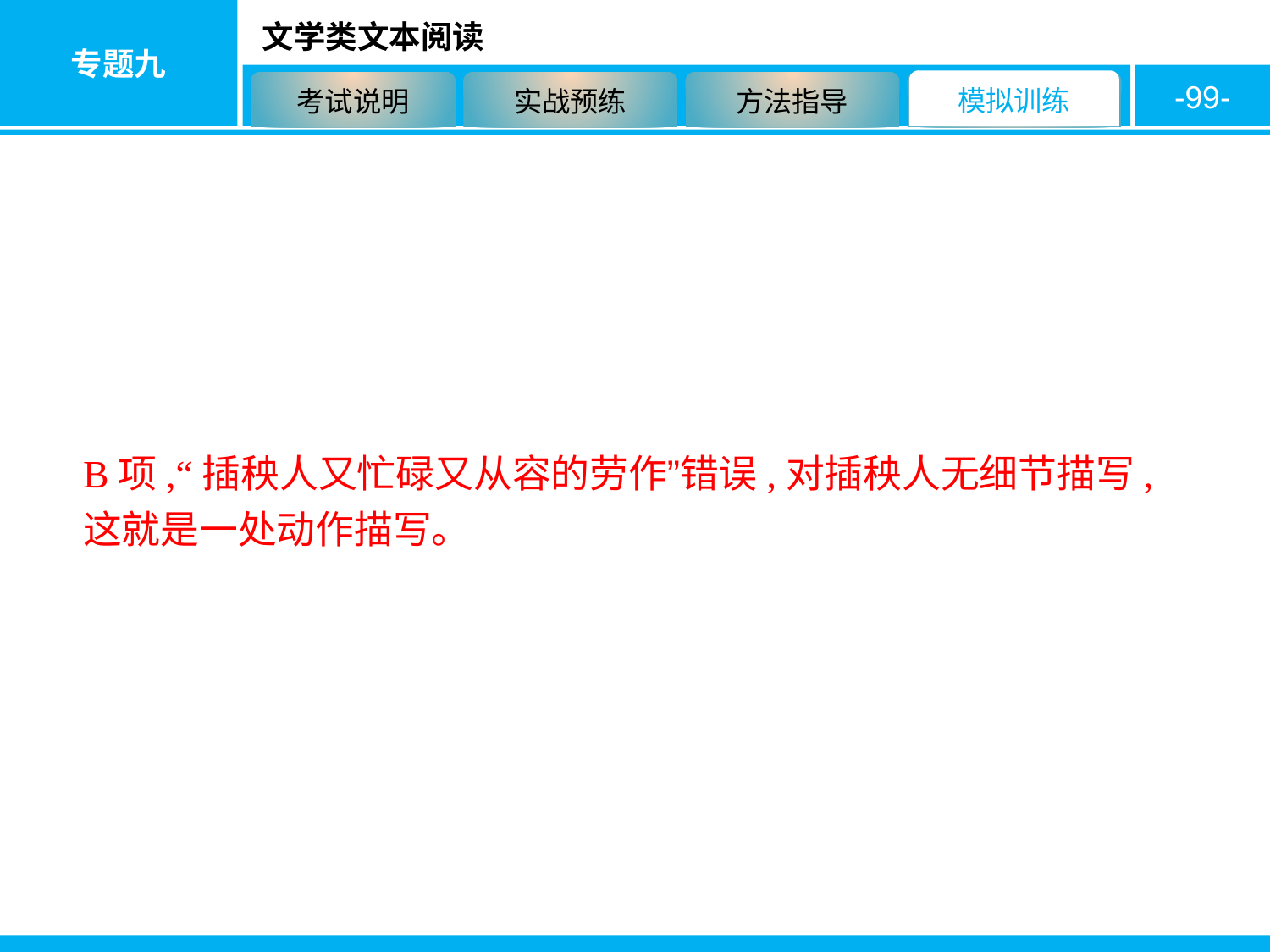

-99-
B项,“插秧人又忙碌又从容的劳作”错误,对插秧人无细节描写,这就是一处动作描写。